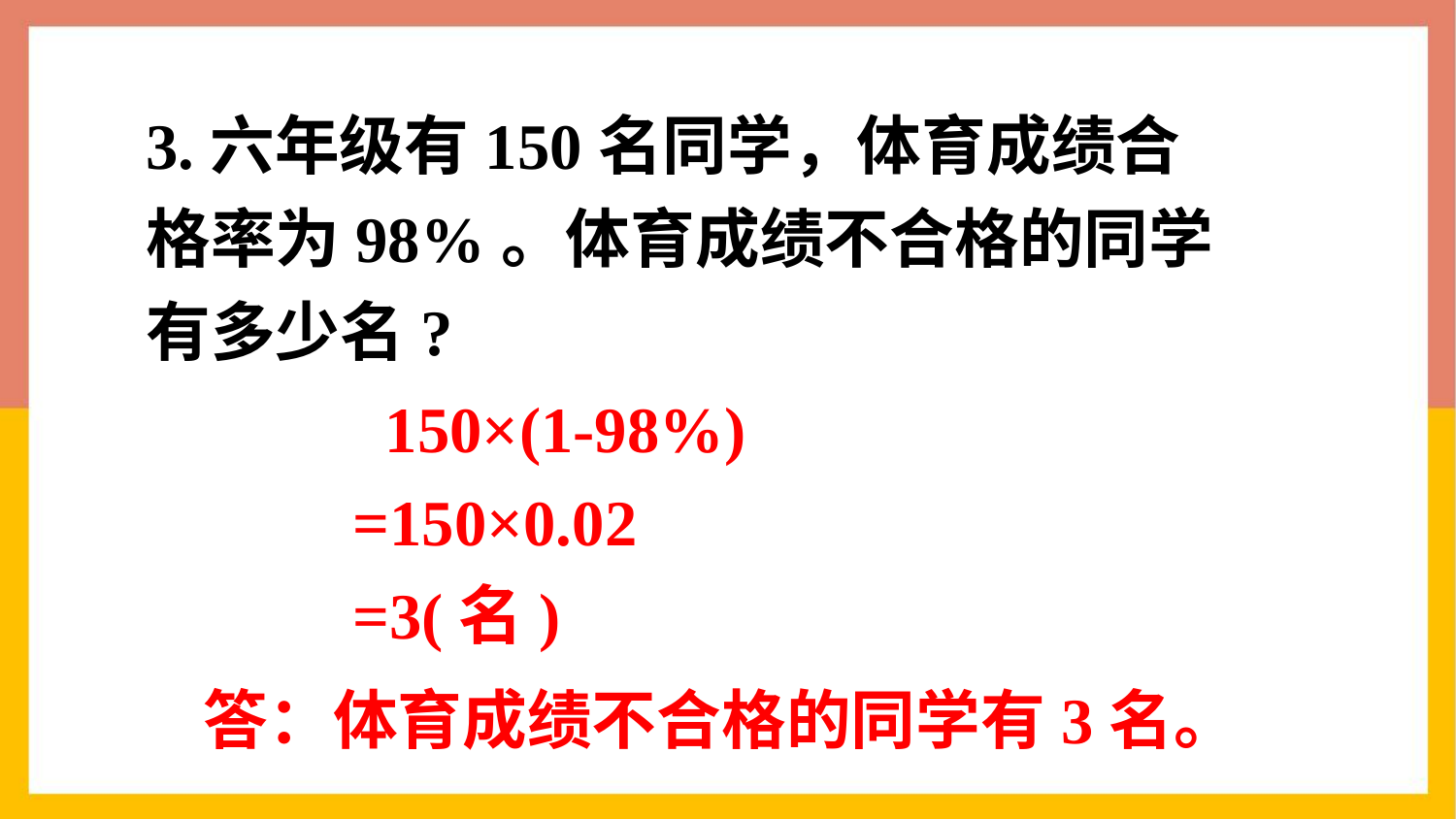

3.六年级有150名同学，体育成绩合格率为98%。体育成绩不合格的同学有多少名?
  150×(1-98%)
=150×0.02
=3(名)
答：体育成绩不合格的同学有3名。